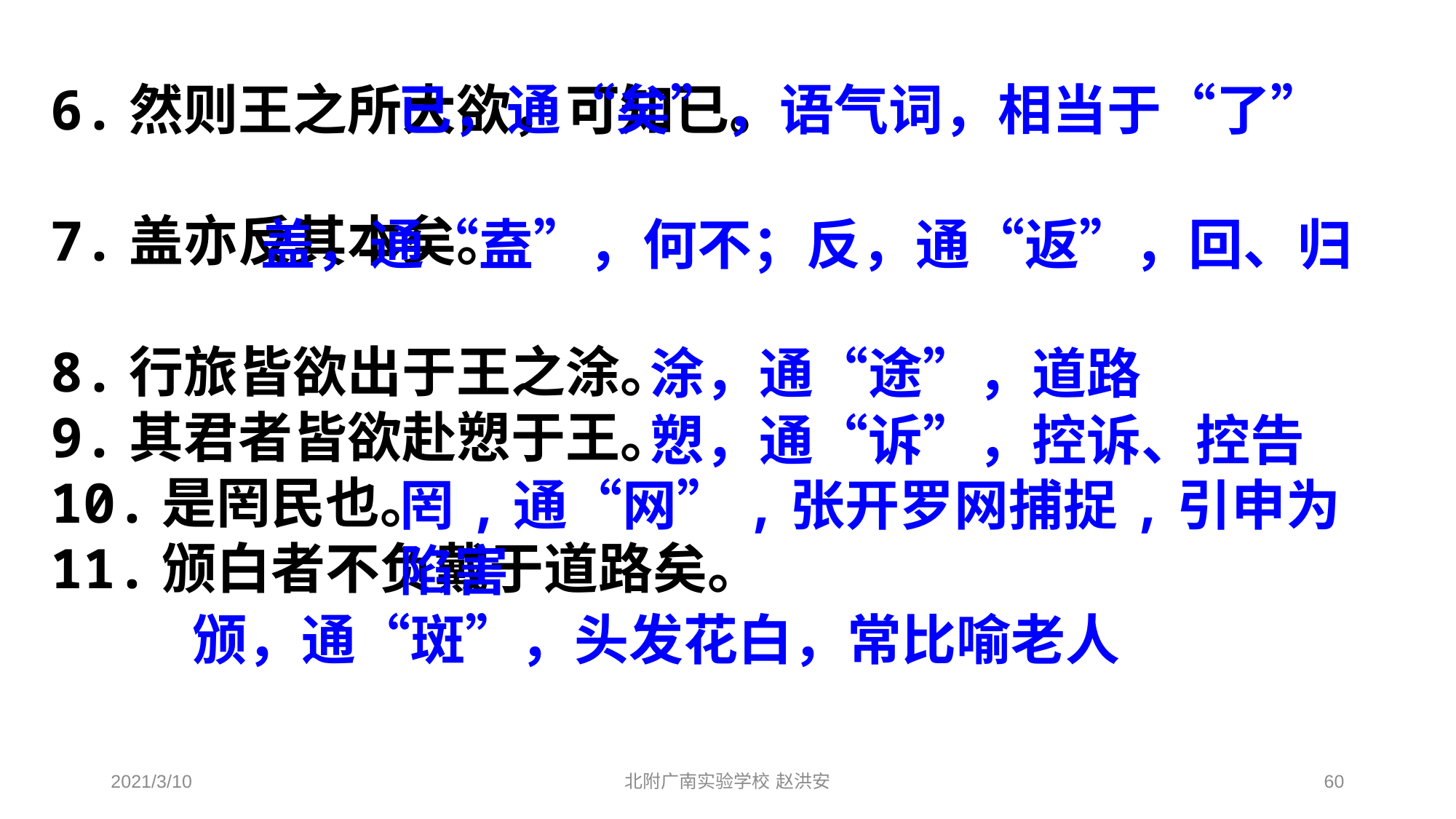

6.然则王之所大欲，可知已。

7.盖亦反其本矣。

8.行旅皆欲出于王之涂。
9.其君者皆欲赴愬于王。
10.是罔民也。
11.颁白者不负戴于道路矣。
                           已，通“矣”，语气词，相当于“了”
                盖，通“盍”，何不；反，通“返”，回、归
涂，通“途”，道路
愬，通“诉”，控诉、控告
罔,通“网”,张开罗网捕捉,引申为陷害
颁，通“斑”，头发花白，常比喻老人
2021/3/10
北附广南实验学校 赵洪安
60